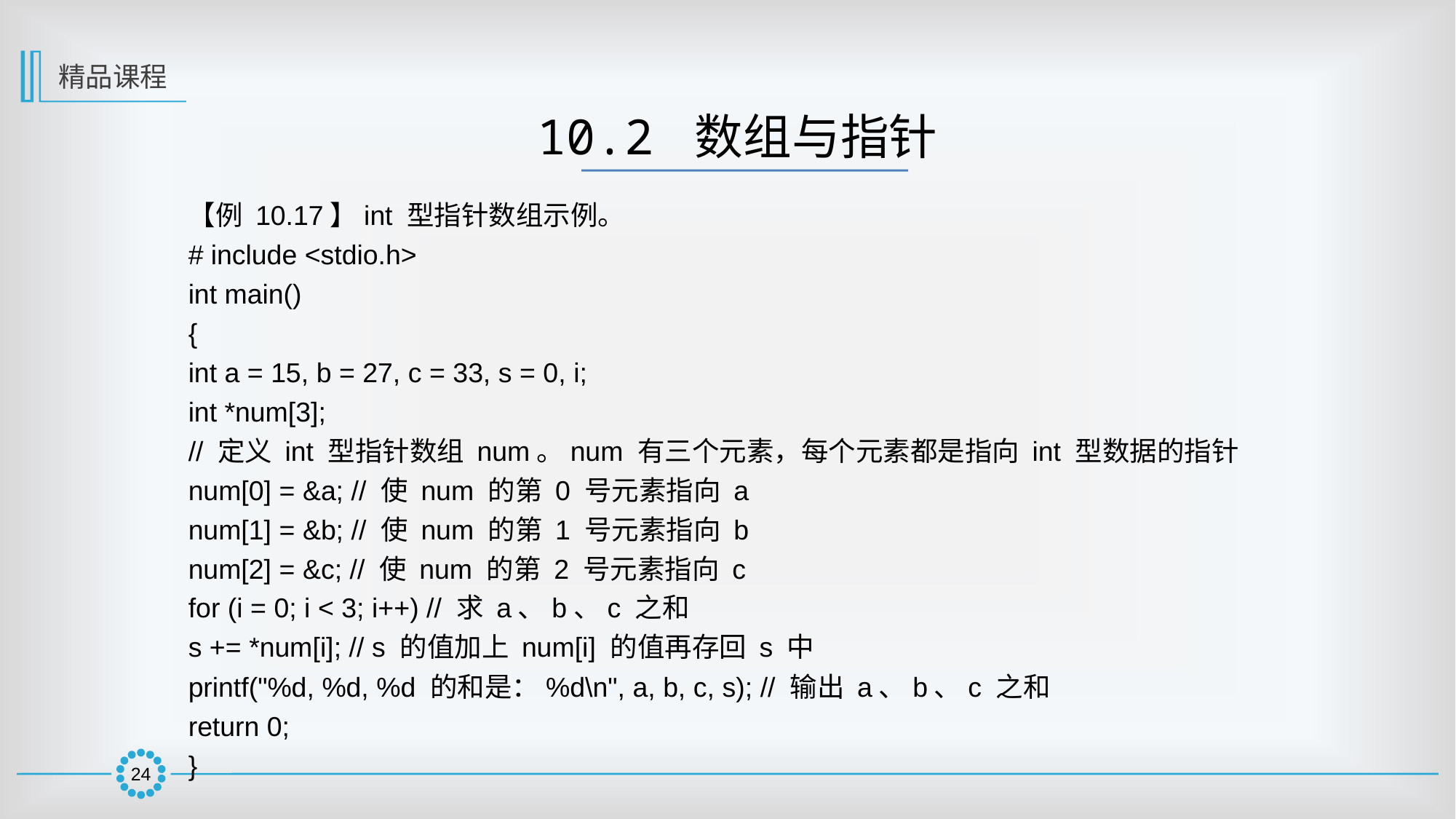

精品课程
10.2 数组与指针

【例 10.17】int 型指针数组示例。
# include <stdio.h>
int main()
{
int a = 15, b = 27, c = 33, s = 0, i;
int *num[3];
// 定义 int 型指针数组 num。num 有三个元素，每个元素都是指向 int 型数据的指针
num[0] = &a; // 使 num 的第 0 号元素指向 a
num[1] = &b; // 使 num 的第 1 号元素指向 b
num[2] = &c; // 使 num 的第 2 号元素指向 c
for (i = 0; i < 3; i++) // 求 a、b、c 之和
s += *num[i]; // s 的值加上 num[i] 的值再存回 s 中
printf("%d, %d, %d 的和是：%d\n", a, b, c, s); // 输出 a、b、c 之和
return 0;
}

24